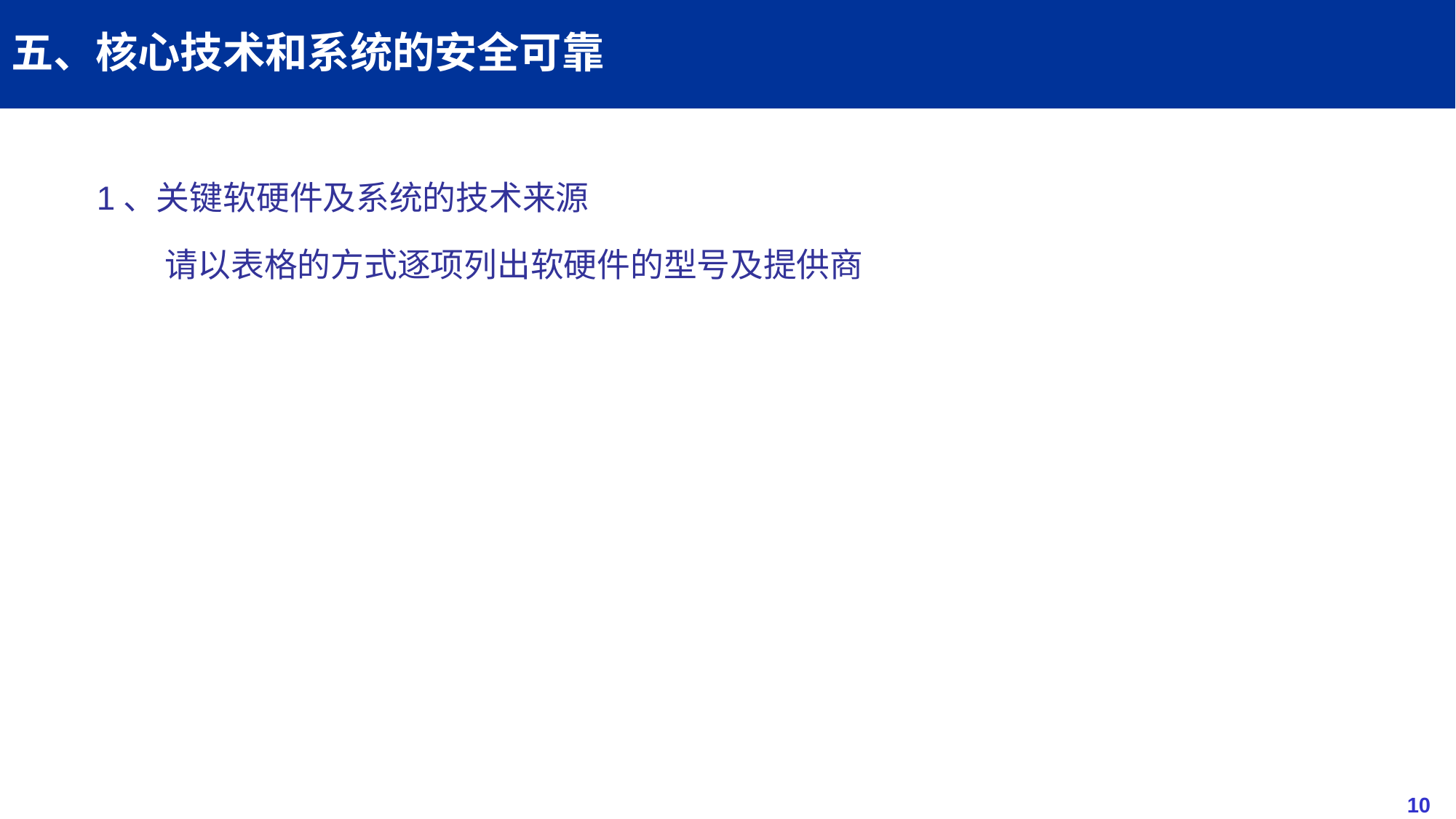

# 五、核心技术和系统的安全可靠
1、关键软硬件及系统的技术来源
        请以表格的方式逐项列出软硬件的型号及提供商